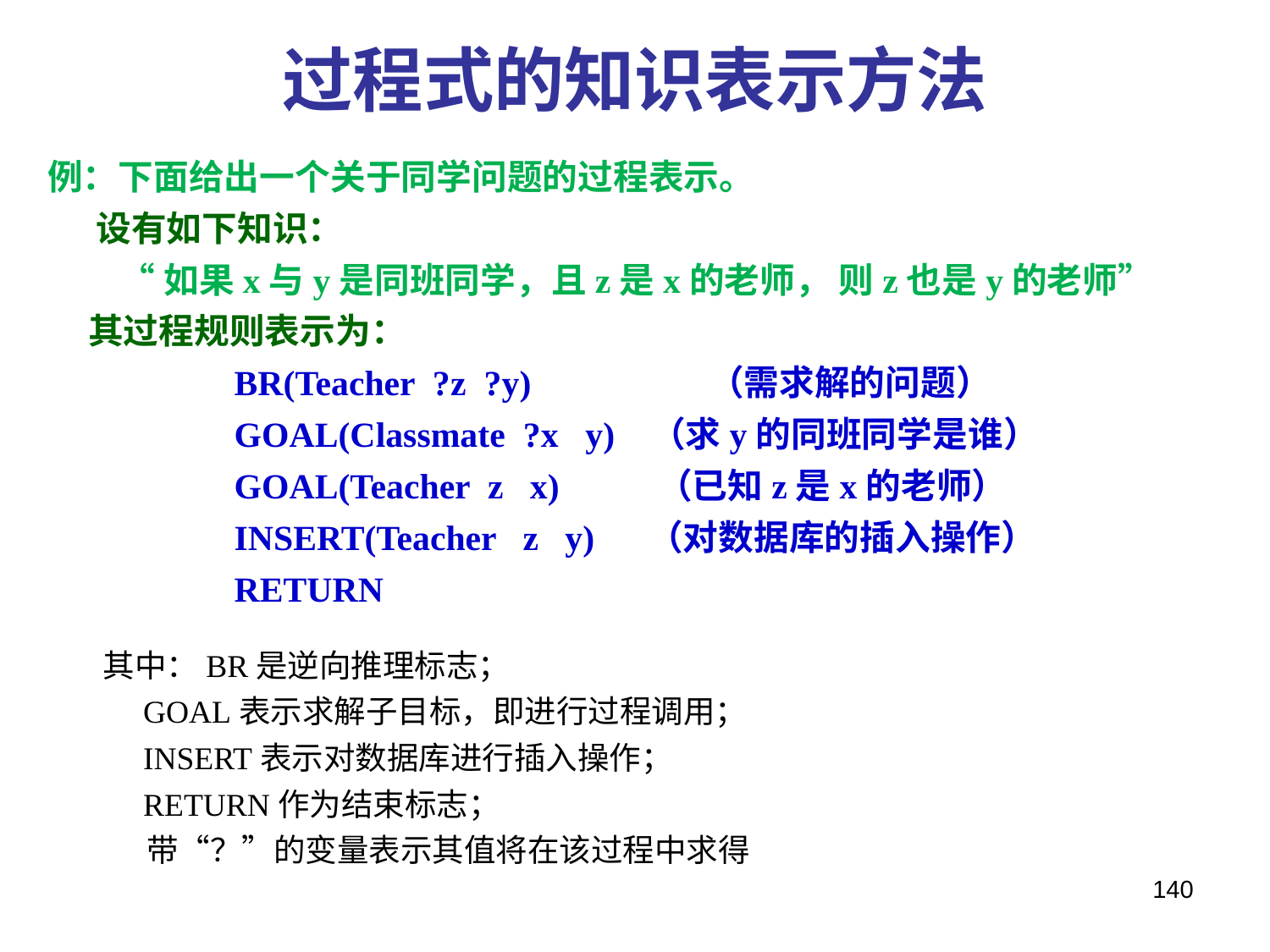

# 过程式的知识表示方法
例：下面给出一个关于同学问题的过程表示。
     设有如下知识：
         “如果x与y是同班同学，且z是x的老师， 则z也是y的老师”
    其过程规则表示为：
                     BR(Teacher  ?z  ?y)                   （需求解的问题）
                     GOAL(Classmate  ?x   y)   （求y的同班同学是谁）
                     GOAL(Teacher  z   x)          （已知z是x的老师）
                     INSERT(Teacher   z   y)     （对数据库的插入操作）
                     RETURN

其中：BR是逆向推理标志；
     GOAL表示求解子目标，即进行过程调用；
     INSERT表示对数据库进行插入操作；
     RETURN作为结束标志；
     带“？”的变量表示其值将在该过程中求得
140